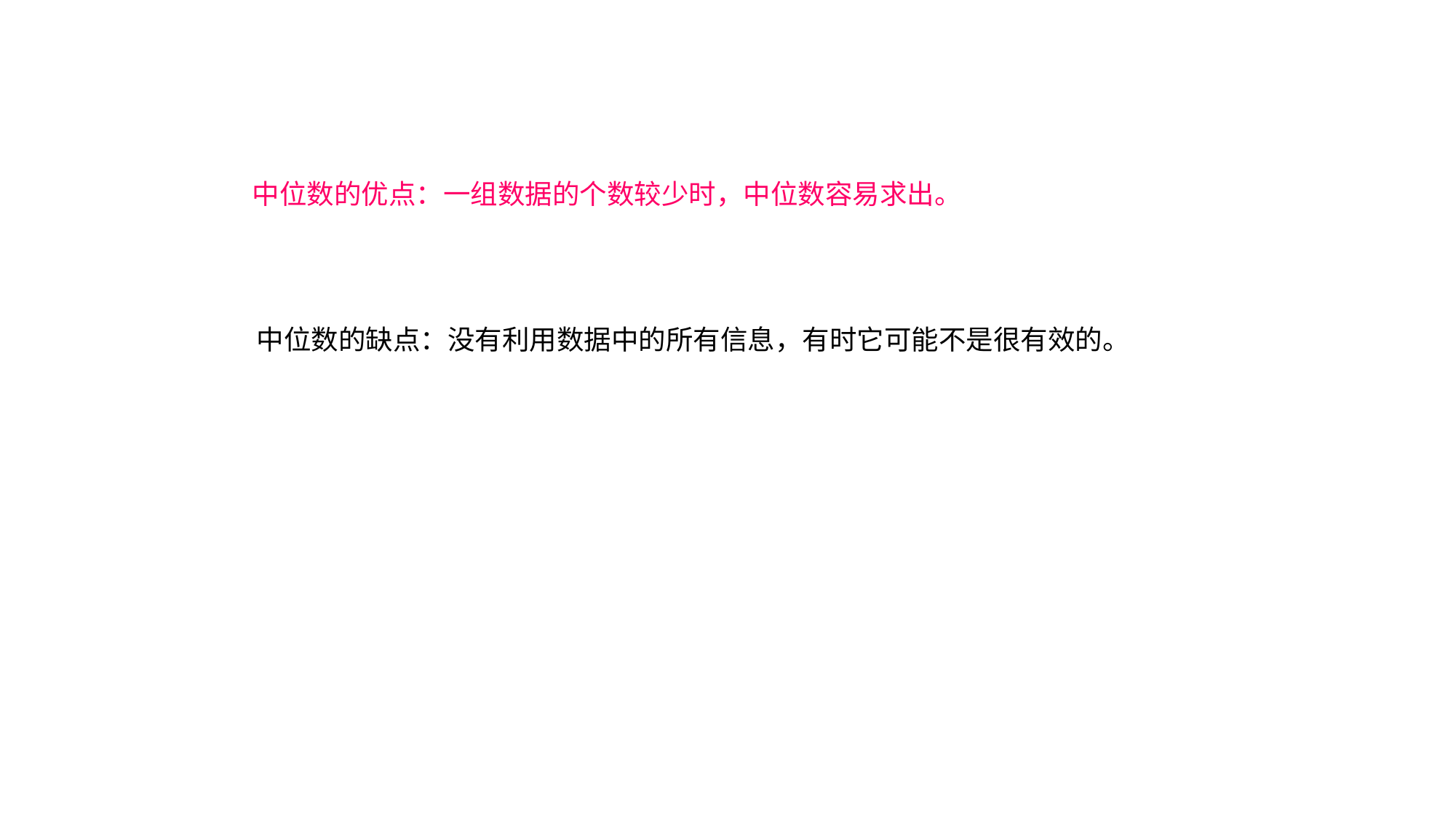

中位数的优点：一组数据的个数较少时，中位数容易求出。
 中位数的缺点：没有利用数据中的所有信息，有时它可能不是很有效的。